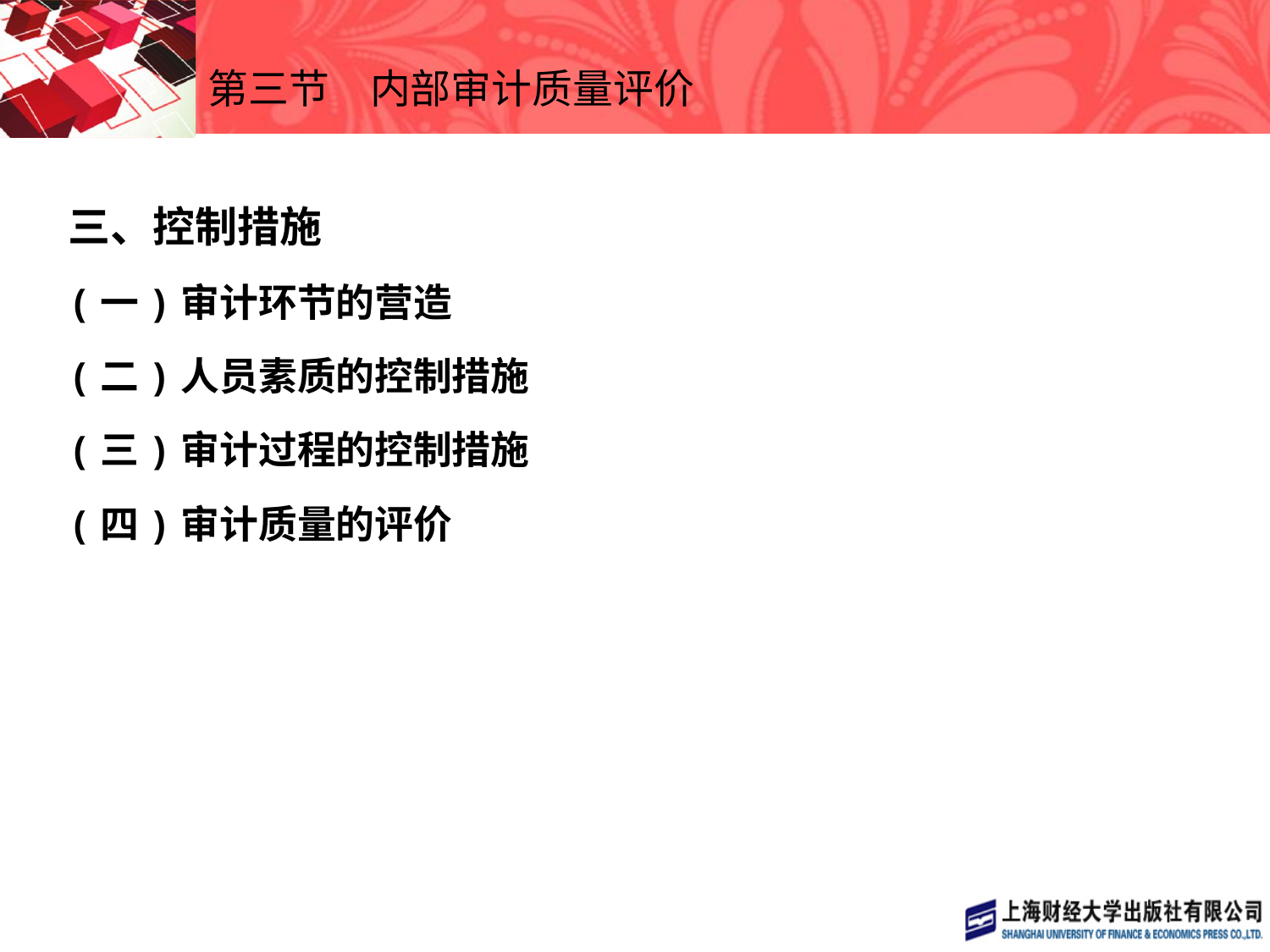

# 第三节　内部审计质量评价
三、控制措施
(一)审计环节的营造
(二)人员素质的控制措施
(三)审计过程的控制措施
(四)审计质量的评价